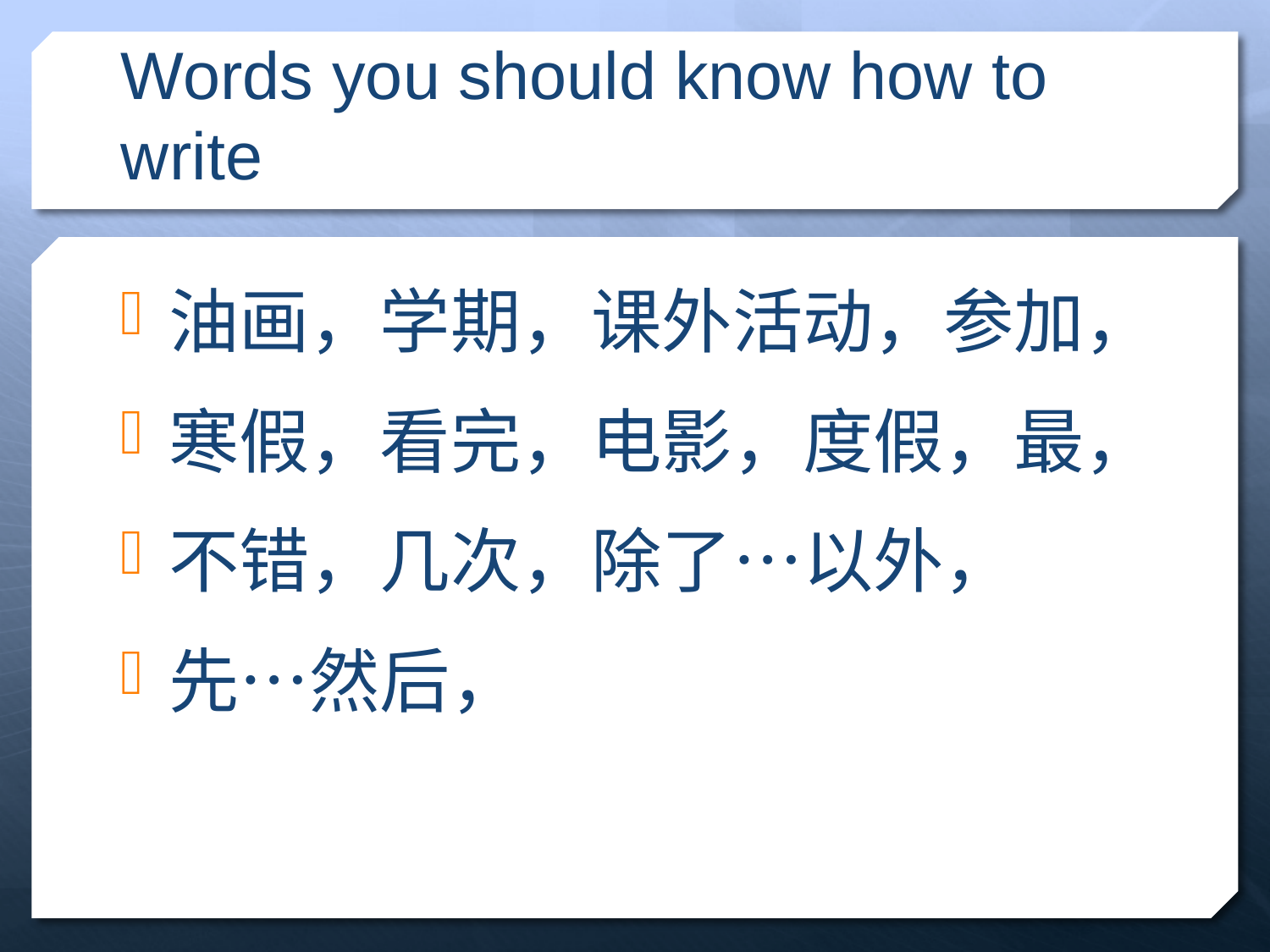

# Words you should know how to write
油画，学期，课外活动，参加，
寒假，看完，电影，度假，最，
不错，几次，除了…以外，
先…然后，